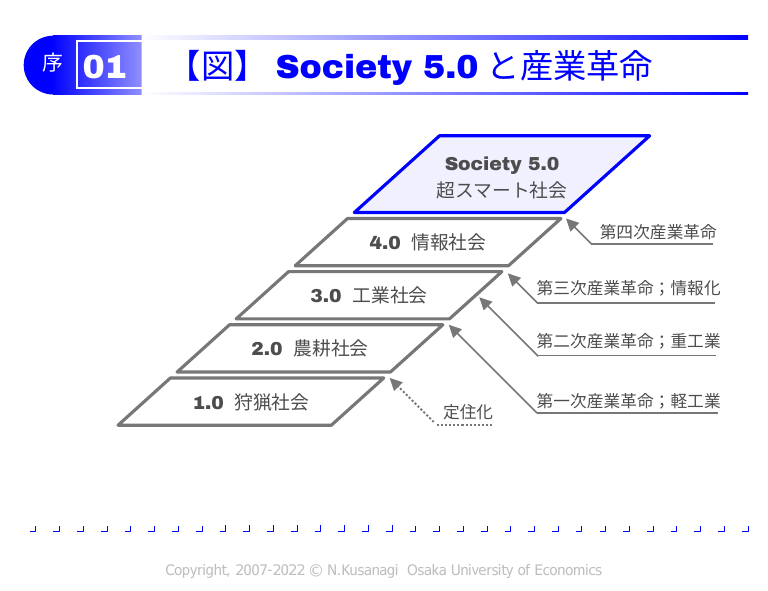

# 01   【図】Society 5.0と産業革命
Society 5.0
超スマート社会
4.0 情報社会
第四次産業革命
3.0 工業社会
第三次産業革命；情報化
2.0 農耕社会
第二次産業革命；重工業
1.0 狩猟社会
第一次産業革命；軽工業
定住化